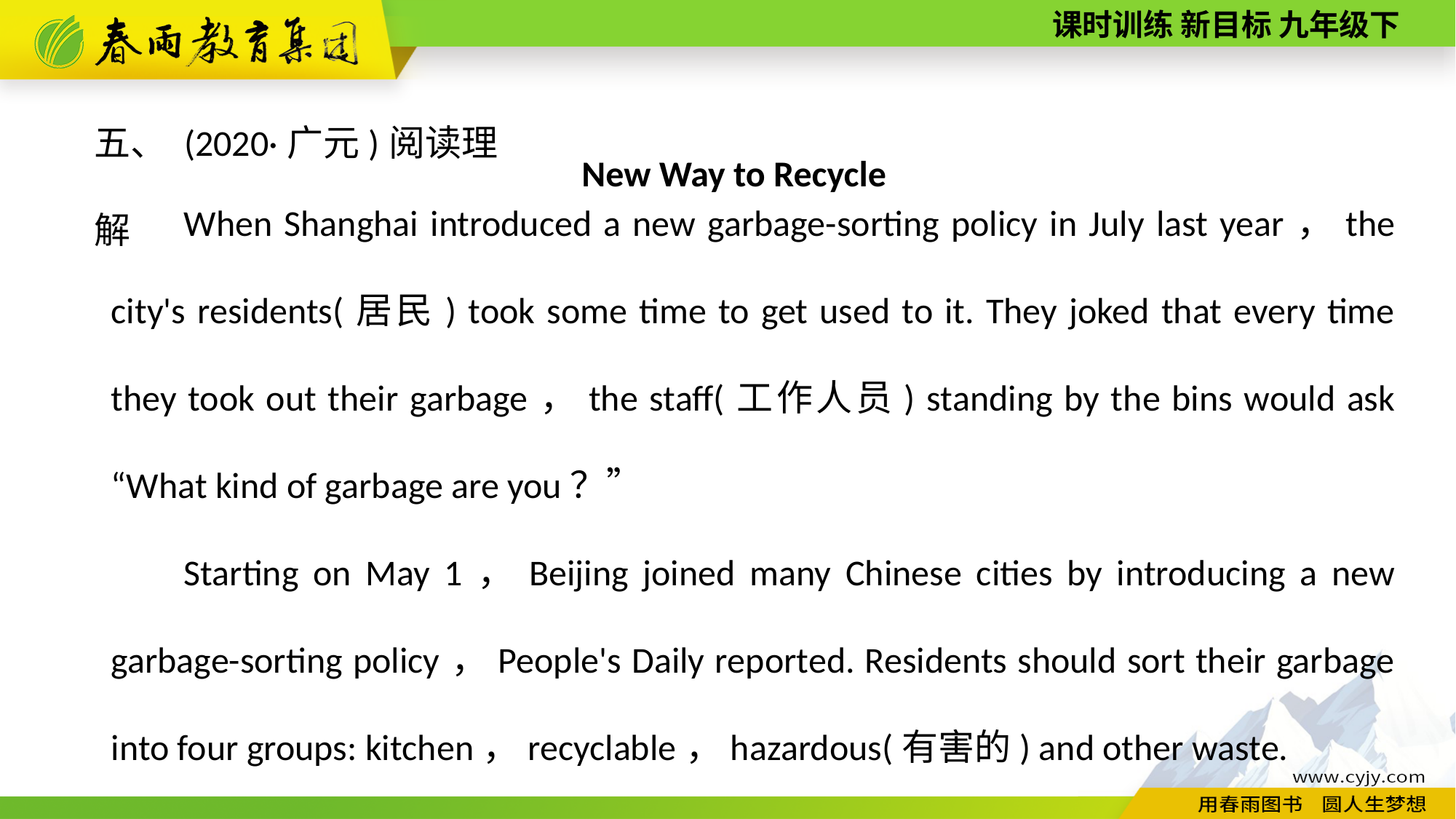

五、 (2020·广元)阅读理解
New Way to Recycle
When Shanghai introduced a new garbage-­sorting policy in July last year，the city's residents(居民) took some time to get used to it. They joked that every time they took out their garbage，the staff(工作人员) standing by the bins would ask “What kind of garbage are you？”
Starting on May 1，Beijing joined many Chinese cities by introducing a new garbage-­sorting policy，People's Daily reported. Residents should sort their garbage into four groups: kitchen，recyclable，hazardous(有害的) and other waste.